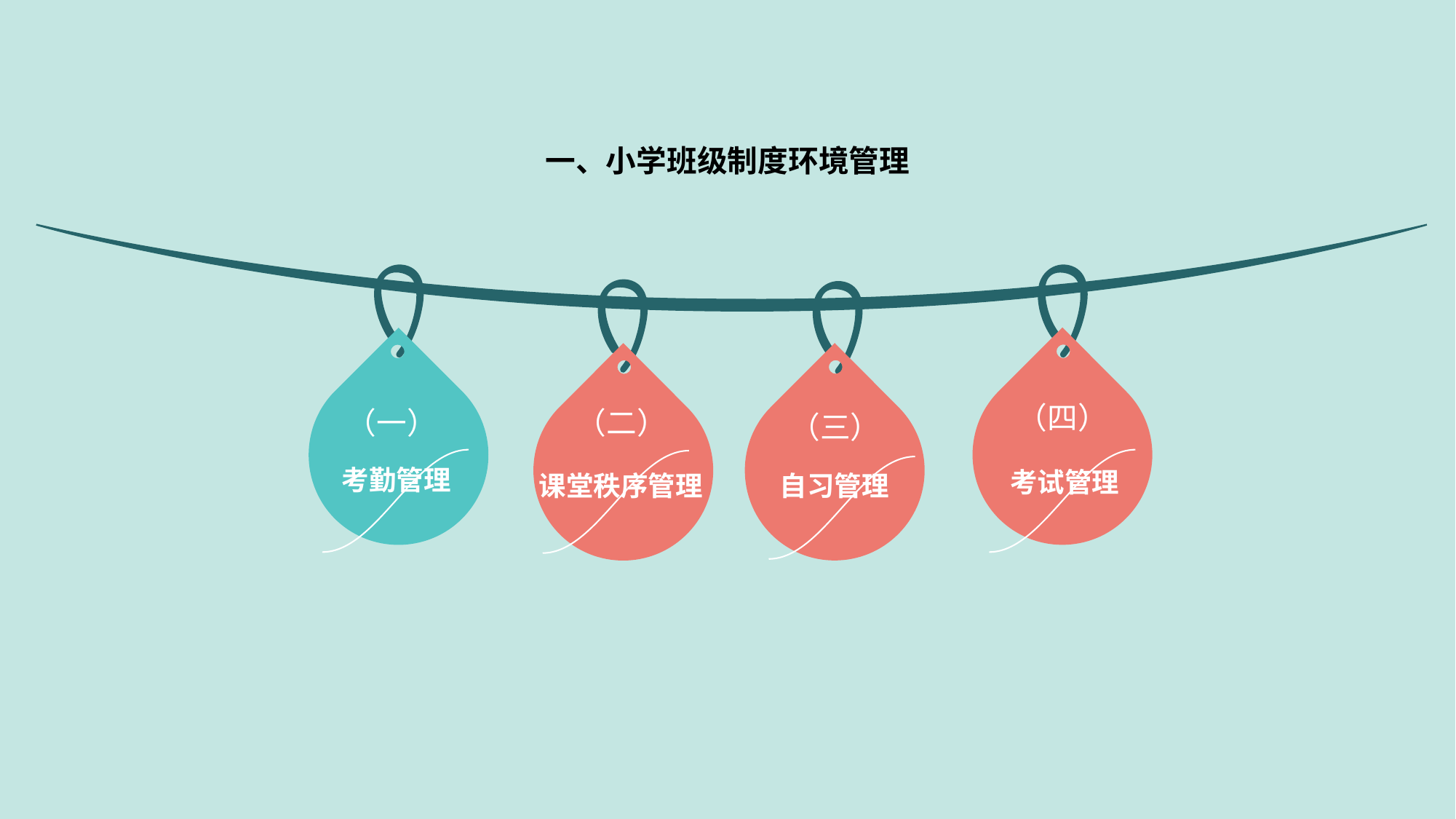

一、小学班级制度环境管理

（四）
（一）
（二）
（三）

考勤管理
考试管理
课堂秩序管理
自习管理